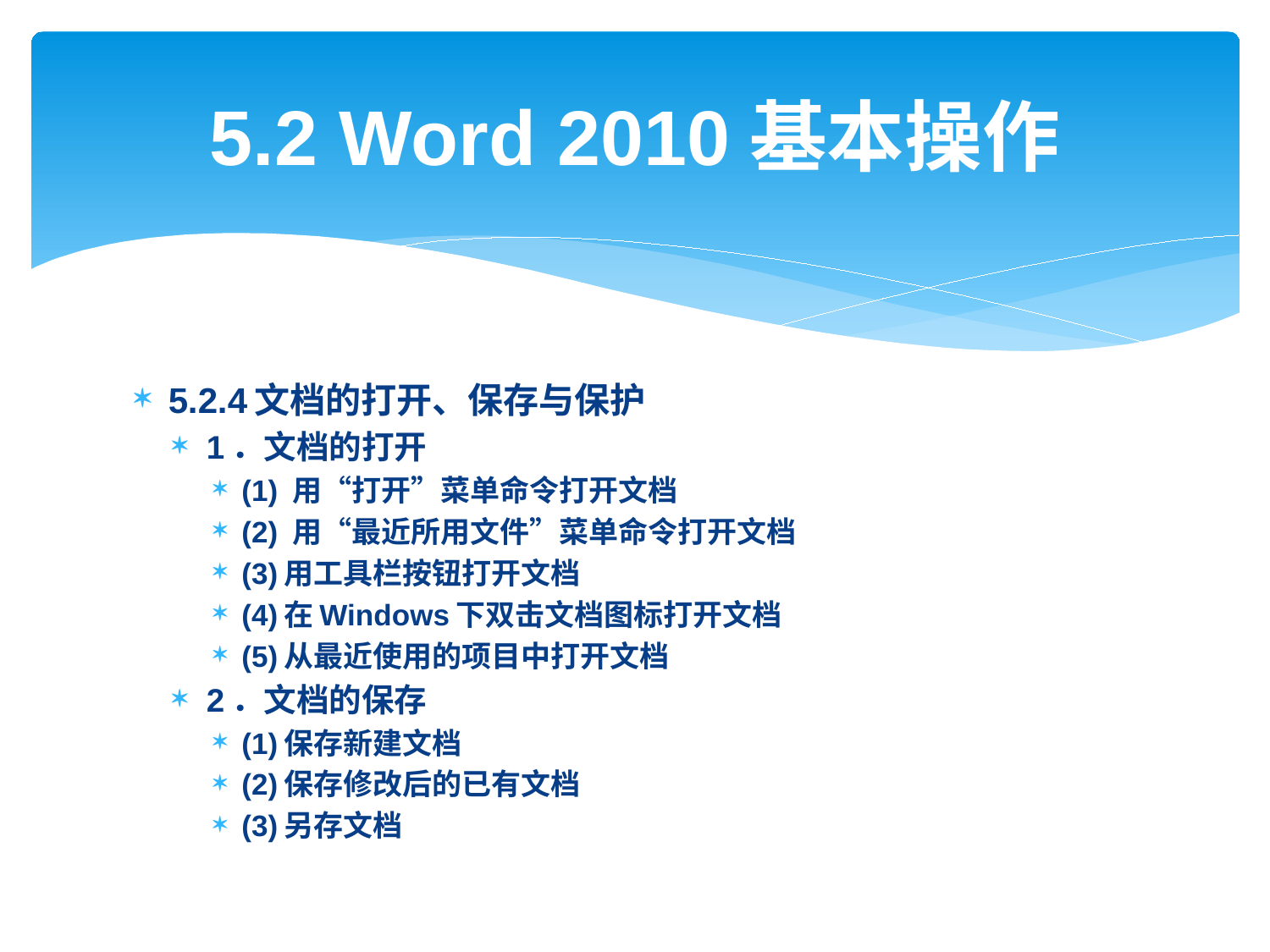

# 5.2 Word 2010基本操作
5.2.4文档的打开、保存与保护
1．文档的打开
(1) 用“打开”菜单命令打开文档
(2) 用“最近所用文件”菜单命令打开文档
(3)用工具栏按钮打开文档
(4)在Windows下双击文档图标打开文档
(5)从最近使用的项目中打开文档
2．文档的保存
(1)保存新建文档
(2)保存修改后的已有文档
(3)另存文档